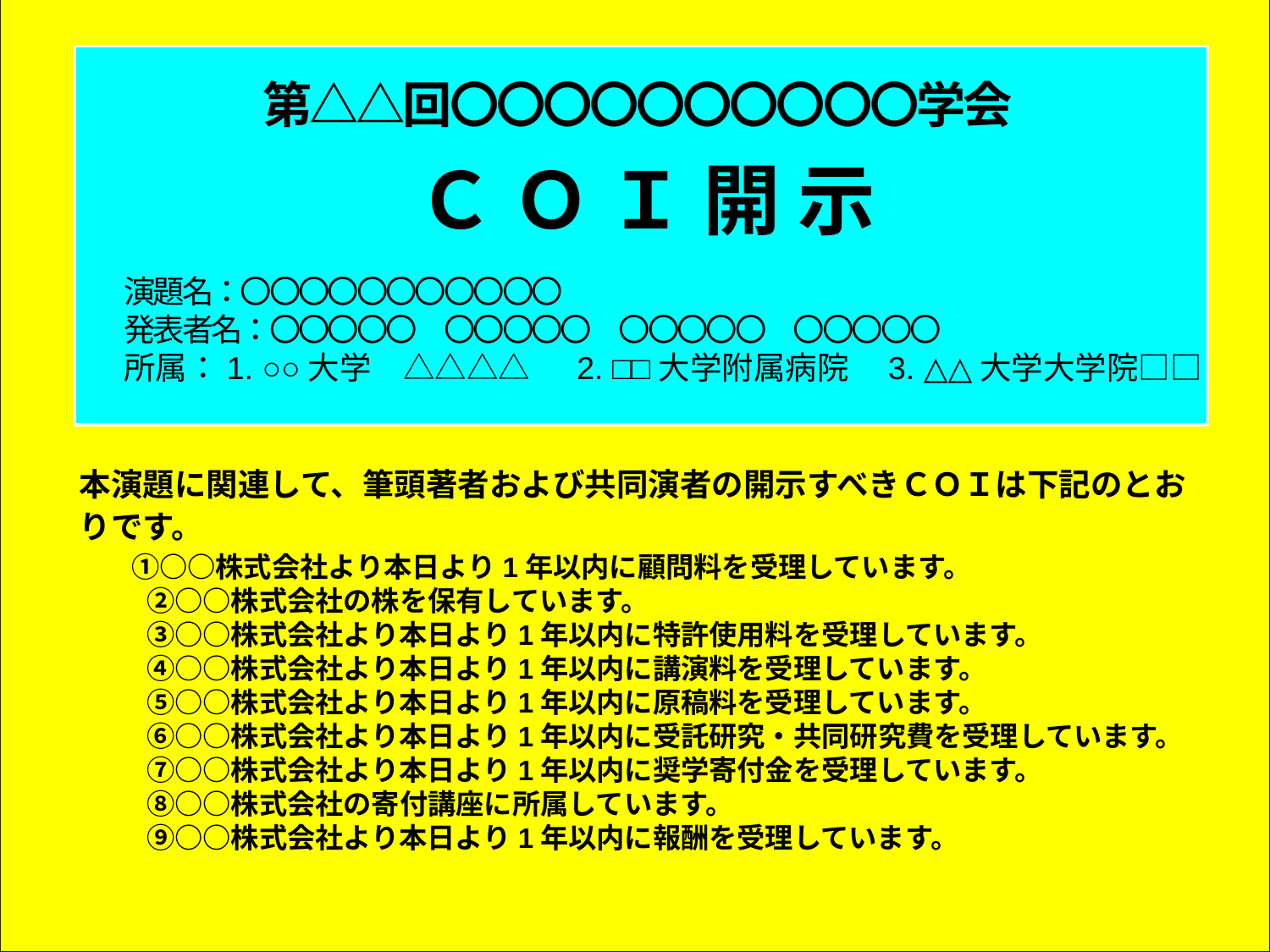

開示ありの場合①

本テンプレートの使い方

第△△回〇〇〇〇〇〇〇〇〇〇学会
学会名・演題名・発表者名・所属などは、学会と発表内容に合わせてご入力ください。

内容については、不足があればご入力いただいて
不要なものは削除してお使い下さい。

背景色、文字色などはご自由に変更しお使いください。
Ｃ Ｏ Ｉ 開 示
演題名：〇〇〇〇〇〇〇〇〇〇〇
発表者名：〇〇〇〇〇　〇〇〇〇〇　〇〇〇〇〇　〇〇〇〇〇
所属：1. ○○大学　△△△△ 　2. □□大学附属病院　3. △△大学大学院□□
COI（利益相反）の表記について
学会ポスターの多くでCOI（利益相反）の印字位置は最下部や最下部右下にすることが多いです。

詳細については参加される学会のホームページにてCOIの必要項目や印字位置などを指定しておりますのでご確認ください。
本演題に関連して、筆頭著者および共同演者の開示すべきＣＯＩは下記のとおりです。
　  ①○○株式会社より本日より1年以内に顧問料を受理しています。
　　②○○株式会社の株を保有しています。
　　③○○株式会社より本日より1年以内に特許使用料を受理しています。
　　④○○株式会社より本日より1年以内に講演料を受理しています。
　　⑤○○株式会社より本日より1年以内に原稿料を受理しています。
　　⑥○○株式会社より本日より1年以内に受託研究・共同研究費を受理しています。
　　⑦○○株式会社より本日より1年以内に奨学寄付金を受理しています。
　　⑧○○株式会社の寄付講座に所属しています。
　　⑨○○株式会社より本日より1年以内に報酬を受理しています。
ご利用上のご注意点
こちらのテンプレートは、当社が独自に作成したもので各学会の掲示規則とは異なる場合がございます。
各項目や表記方法などについては、学会ホームページや窓口にてお問い合わせ下さい。
※本テンプレートのご使用につきましては、ご自身の判断にてご利用頂きお使いください。万が一本テープレートの利用にあたって問題が発生した場合、当社は一切の責任を負いませんのでご了承下さい。